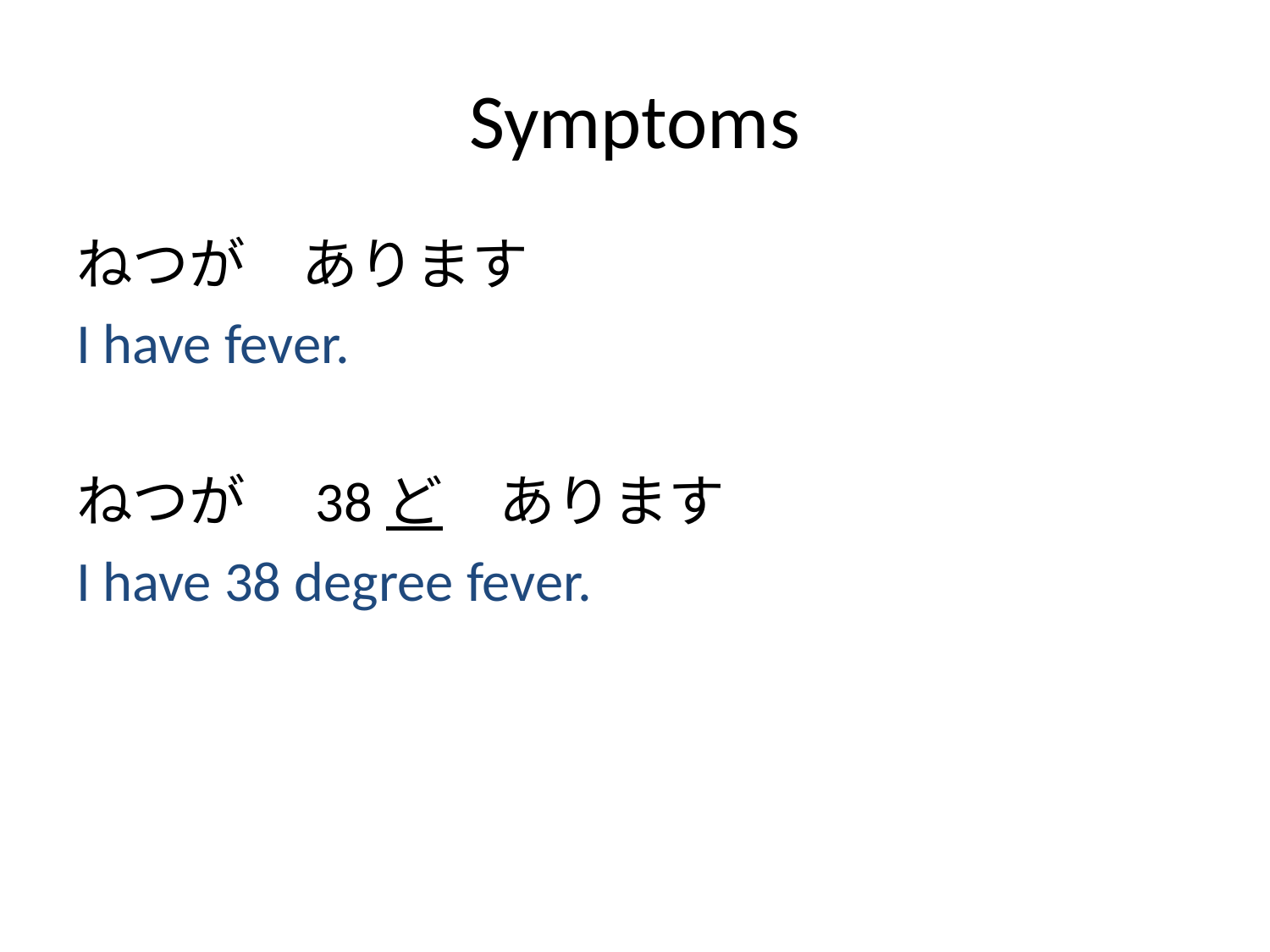

# Symptoms
ねつが　あります
I have fever.

ねつが　38ど　あります
I have 38 degree fever.